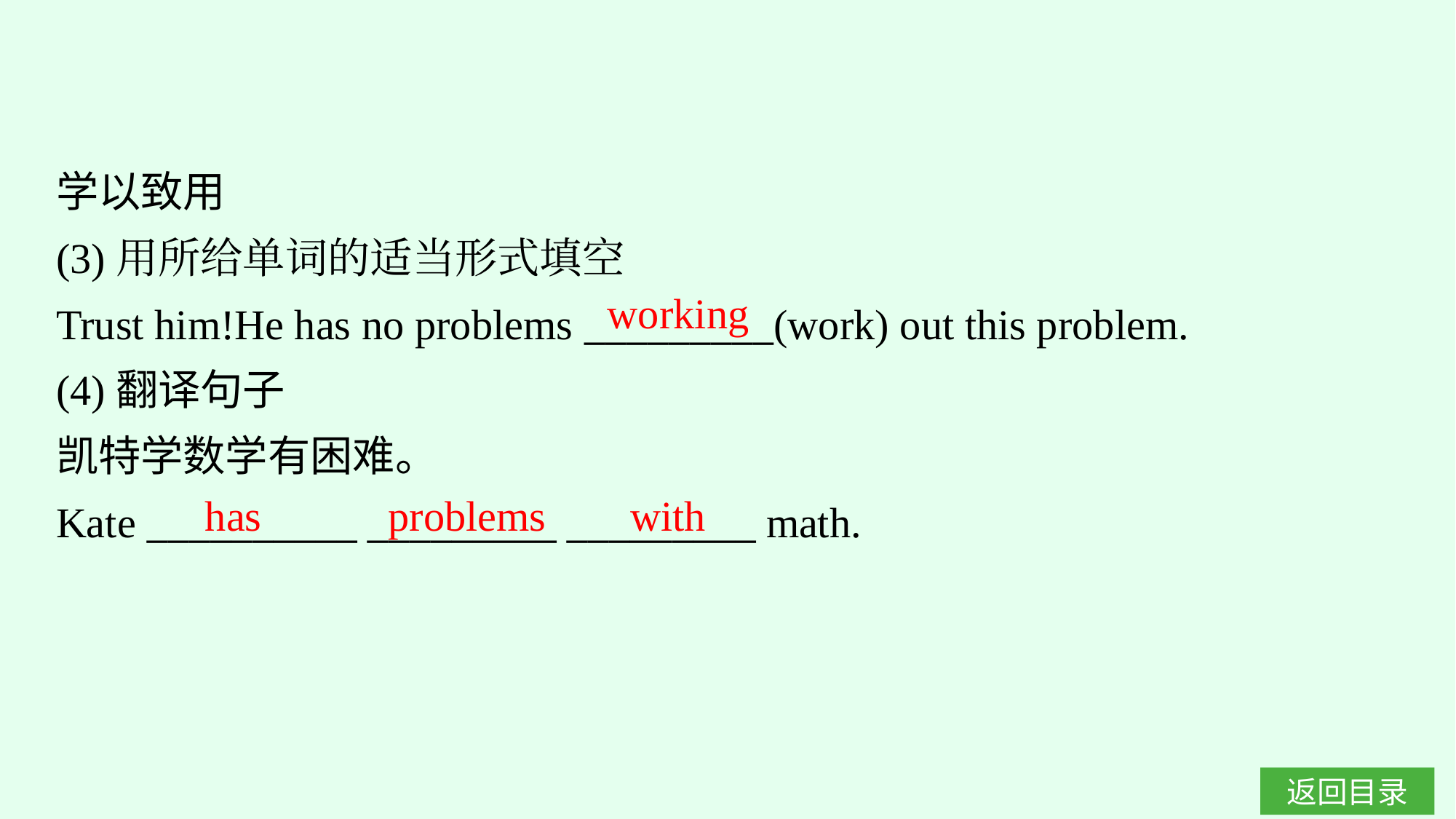

学以致用
(3)用所给单词的适当形式填空
Trust him!He has no problems _________(work) out this problem.
(4)翻译句子
凯特学数学有困难。
Kate __________ _________ _________ math.
working
has            problems        with